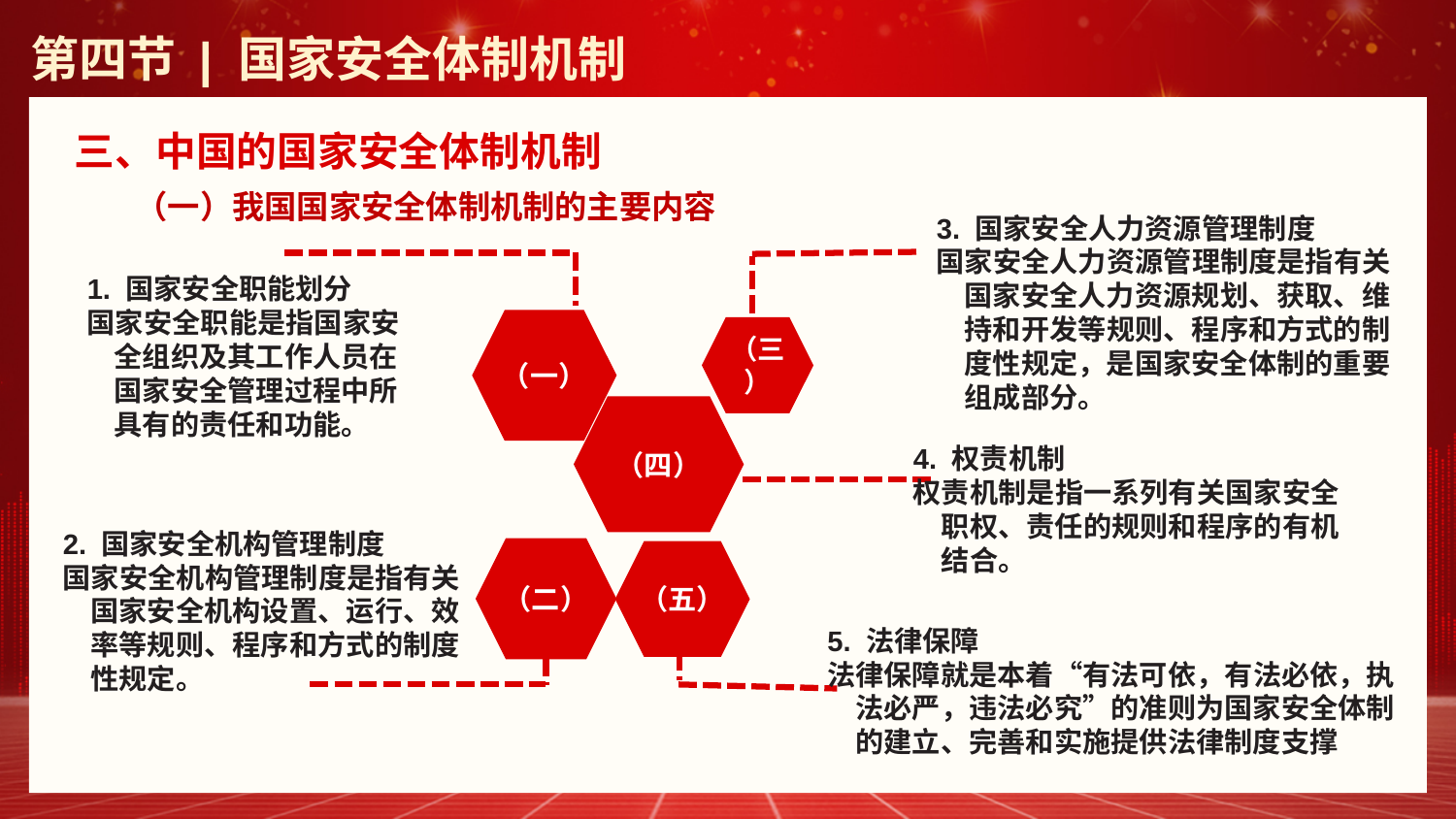

第四节 | 国家安全体制机制
三、中国的国家安全体制机制
（一）我国国家安全体制机制的主要内容
3. 国家安全人力资源管理制度国家安全人力资源管理制度是指有关国家安全人力资源规划、获取、维持和开发等规则、程序和方式的制度性规定，是国家安全体制的重要组成部分。
1. 国家安全职能划分国家安全职能是指国家安全组织及其工作人员在国家安全管理过程中所具有的责任和功能。
（一）
（三）
（四）
4. 权责机制权责机制是指一系列有关国家安全职权、责任的规则和程序的有机结合。
2. 国家安全机构管理制度国家安全机构管理制度是指有关国家安全机构设置、运行、效率等规则、程序和方式的制度性规定。
（二）
（五）
5. 法律保障法律保障就是本着“有法可依，有法必依，执法必严，违法必究”的准则为国家安全体制的建立、完善和实施提供法律制度支撑